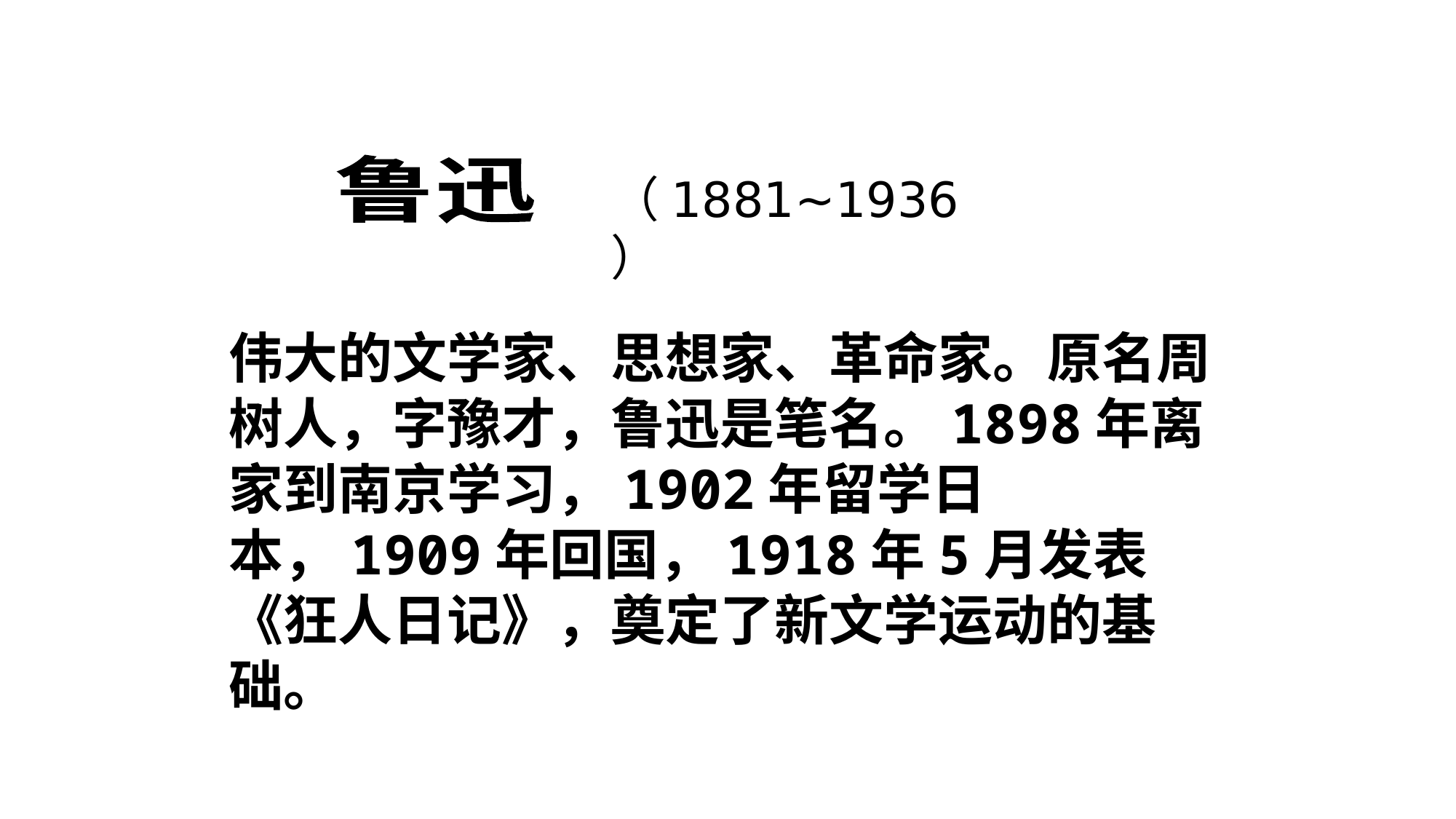

鲁迅
（1881~1936）
伟大的文学家、思想家、革命家。原名周树人，字豫才，鲁迅是笔名。1898年离家到南京学习，1902年留学日本，1909年回国，1918年5月发表《狂人日记》，奠定了新文学运动的基础。